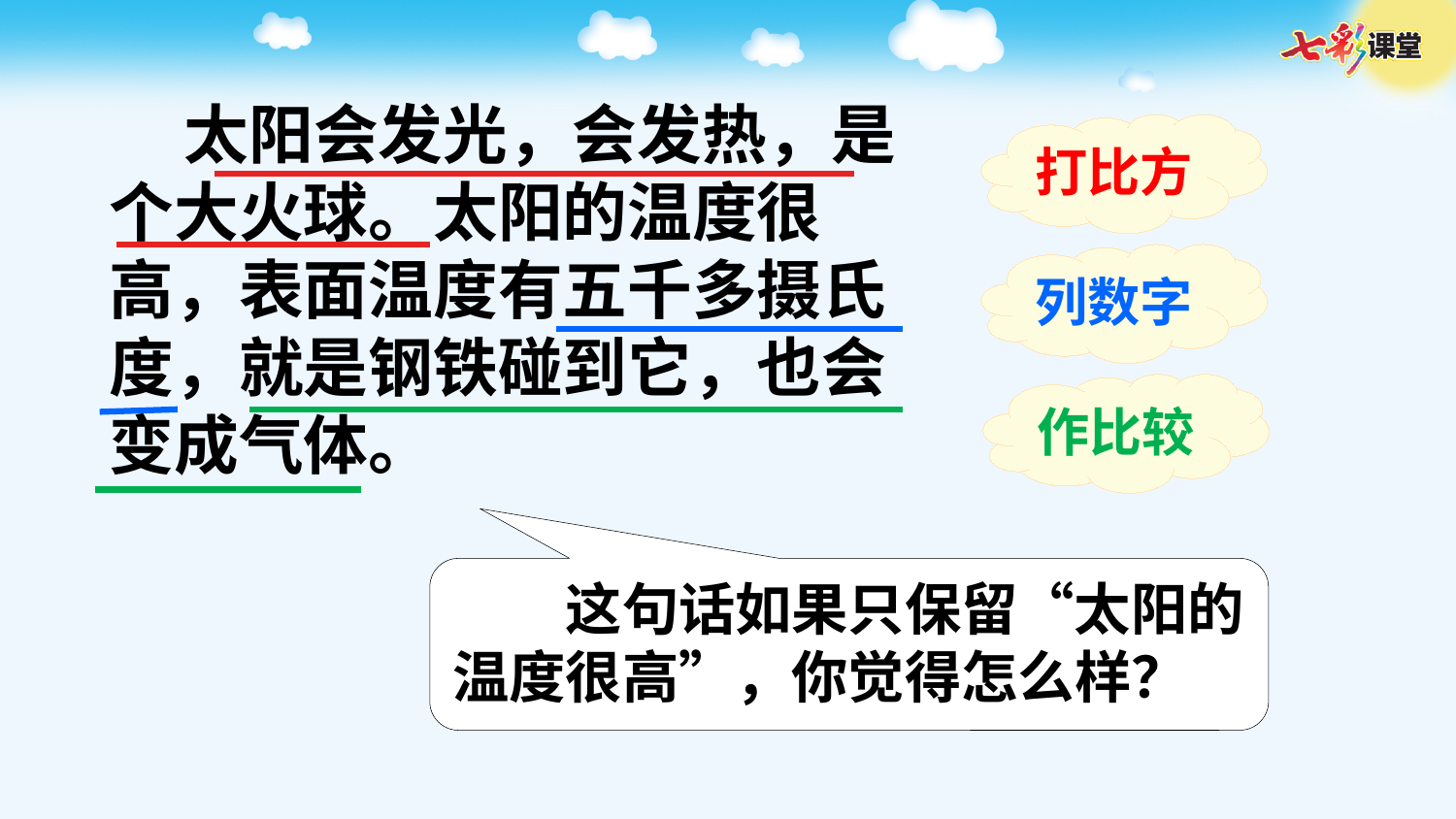

太阳会发光，会发热，是个大火球。太阳的温度很高，表面温度有五千多摄氏度，就是钢铁碰到它，也会变成气体。
打比方
列数字
作比较
　　这句话如果只保留“太阳的温度很高”，你觉得怎么样？